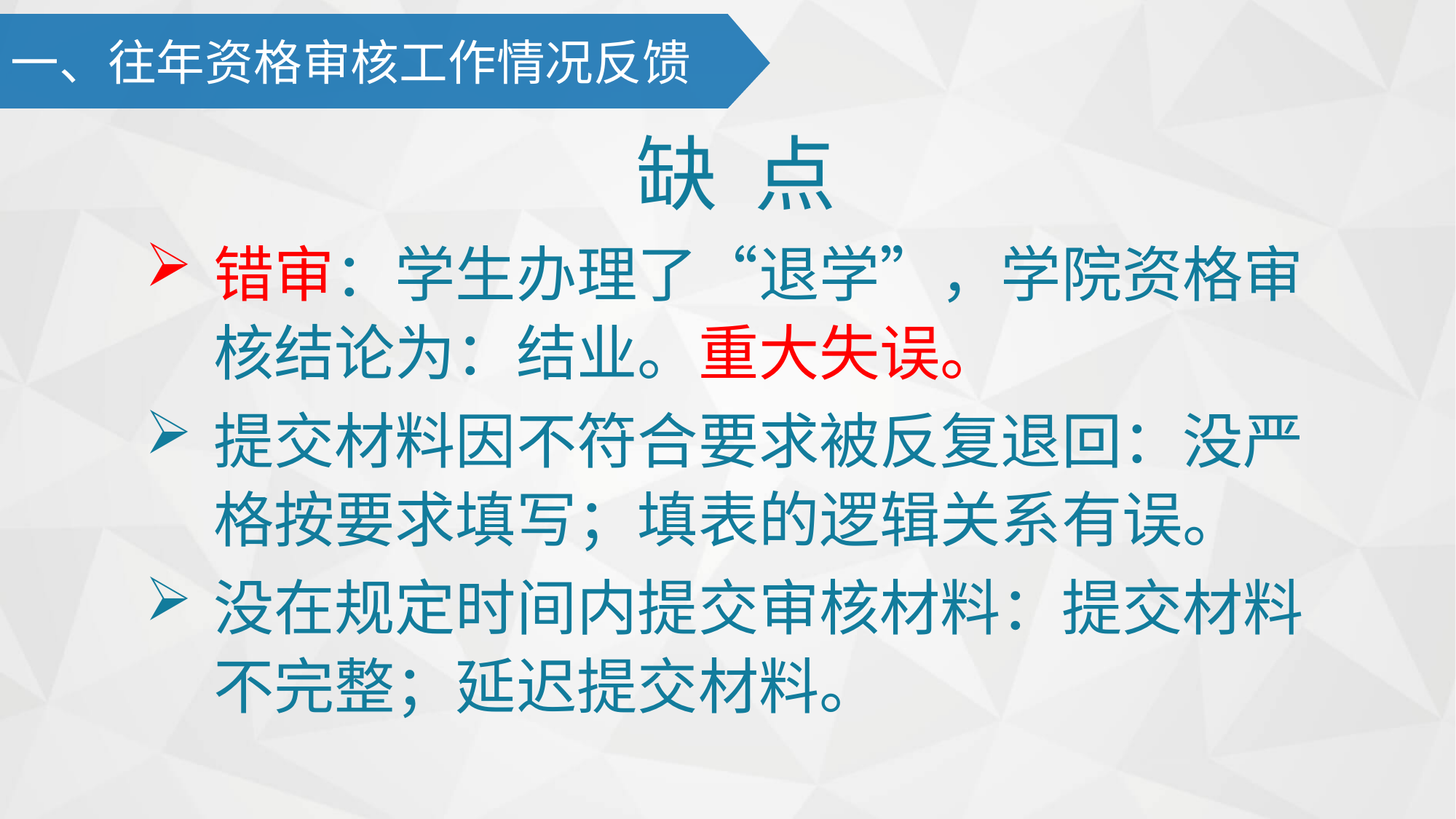

一、往年资格审核工作情况反馈
缺  点
错审：学生办理了“退学”，学院资格审核结论为：结业。重大失误。
提交材料因不符合要求被反复退回：没严格按要求填写；填表的逻辑关系有误。
没在规定时间内提交审核材料：提交材料不完整；延迟提交材料。